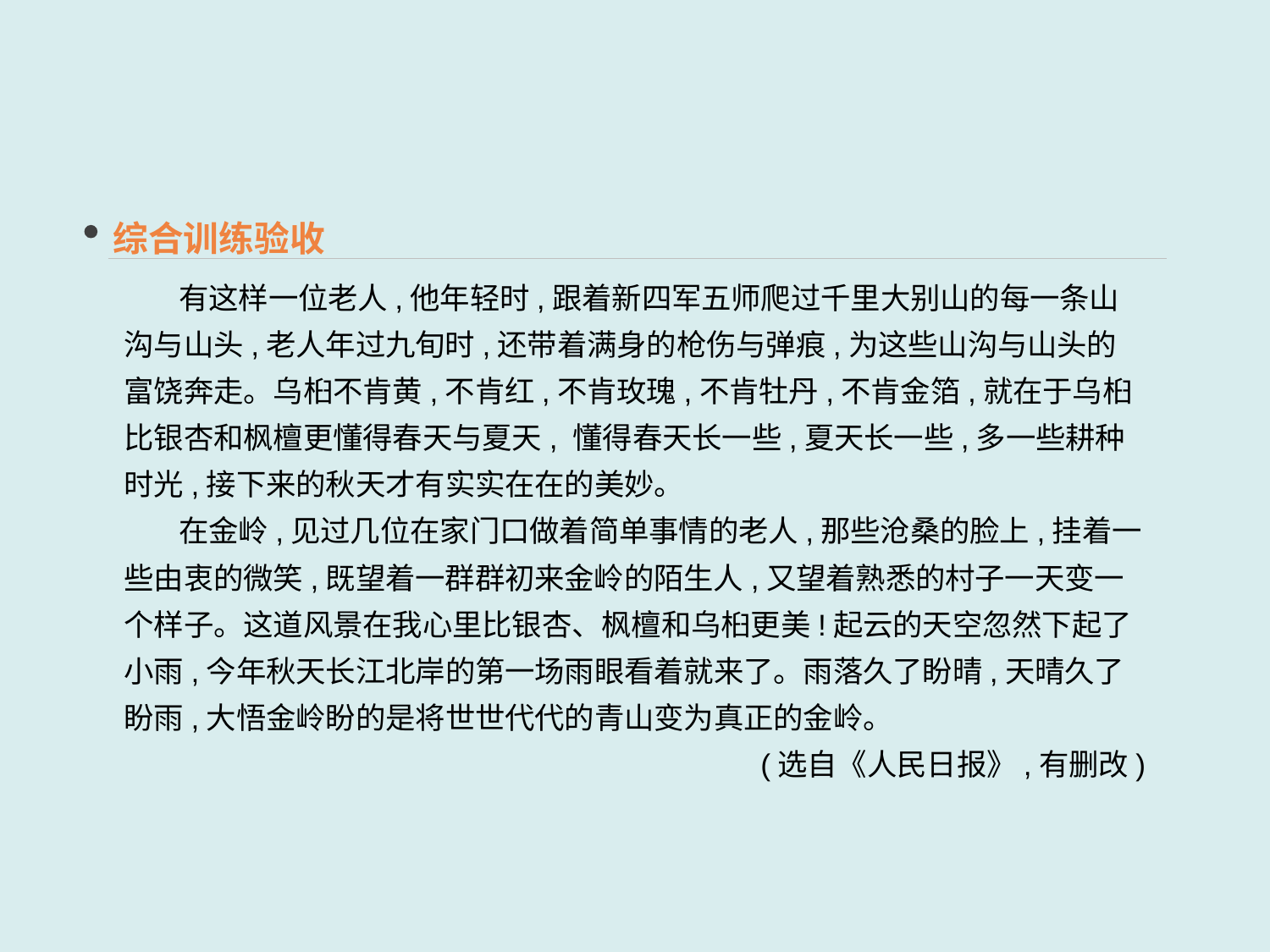

综合训练验收

       有这样一位老人,他年轻时,跟着新四军五师爬过千里大别山的每一条山沟与山头,老人年过九旬时,还带着满身的枪伤与弹痕,为这些山沟与山头的富饶奔走。乌桕不肯黄,不肯红,不肯玫瑰,不肯牡丹,不肯金箔,就在于乌桕比银杏和枫檀更懂得春天与夏天, 懂得春天长一些,夏天长一些,多一些耕种时光,接下来的秋天才有实实在在的美妙。
       在金岭,见过几位在家门口做着简单事情的老人,那些沧桑的脸上,挂着一些由衷的微笑,既望着一群群初来金岭的陌生人,又望着熟悉的村子一天变一个样子。这道风景在我心里比银杏、枫檀和乌桕更美!起云的天空忽然下起了小雨,今年秋天长江北岸的第一场雨眼看着就来了。雨落久了盼晴,天晴久了盼雨,大悟金岭盼的是将世世代代的青山变为真正的金岭。
(选自《人民日报》,有删改)